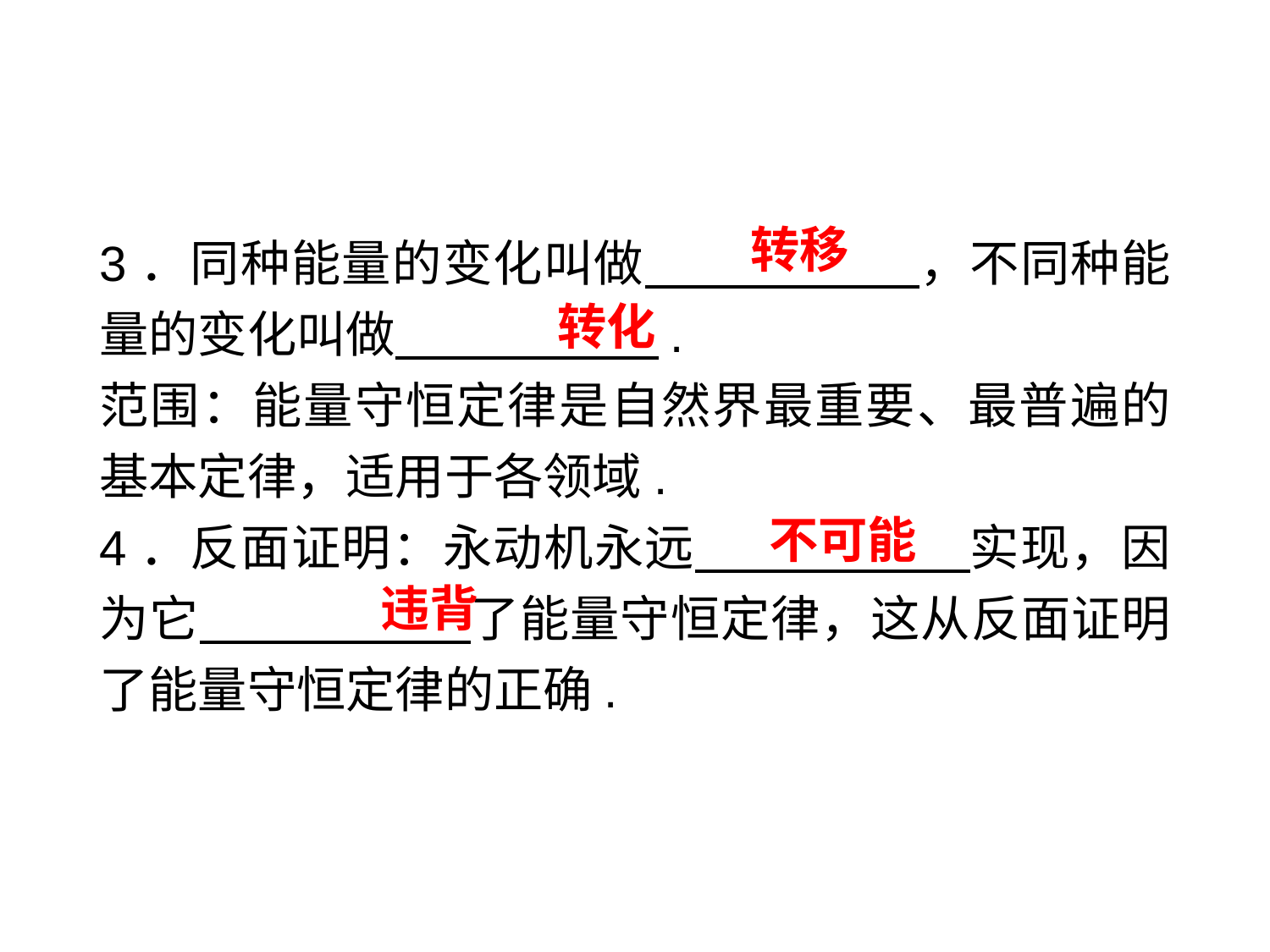

转移
3．同种能量的变化叫做　　      　　，不同种能量的变化叫做　　      　　.
范围：能量守恒定律是自然界最重要、最普遍的基本定律，适用于各领域.
4．反面证明：永动机永远　　      　　实现，因为它　　      　　了能量守恒定律，这从反面证明了能量守恒定律的正确.
转化
不可能
违背